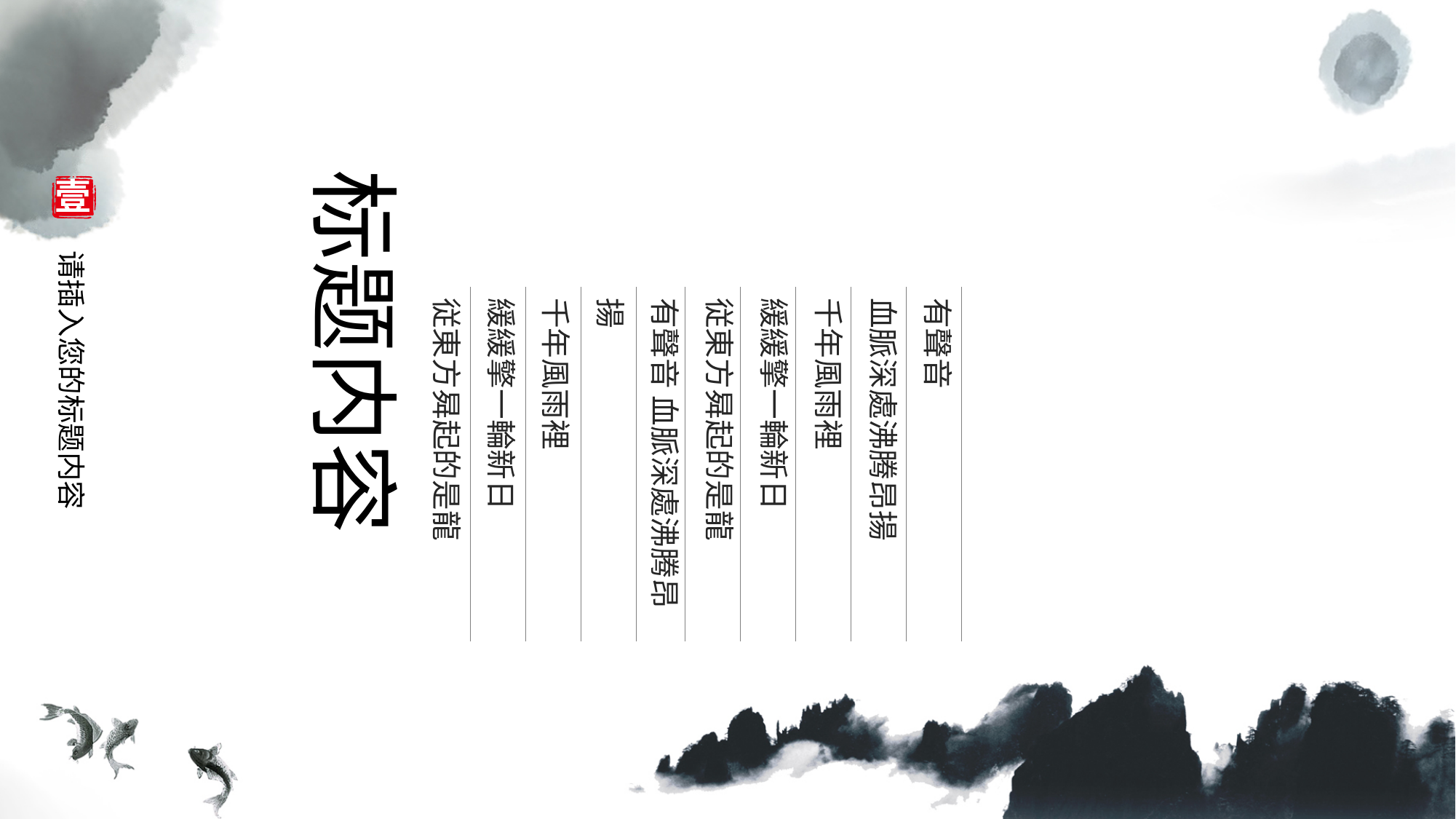

标题内容
有聲音
血脈深處沸腾昂揚
千年風雨裡
緩緩擎一輪新日
従東方曻起的是龍
有聲音 血脈深處沸腾昂揚
千年風雨裡
緩緩擎一輪新日
従東方曻起的是龍